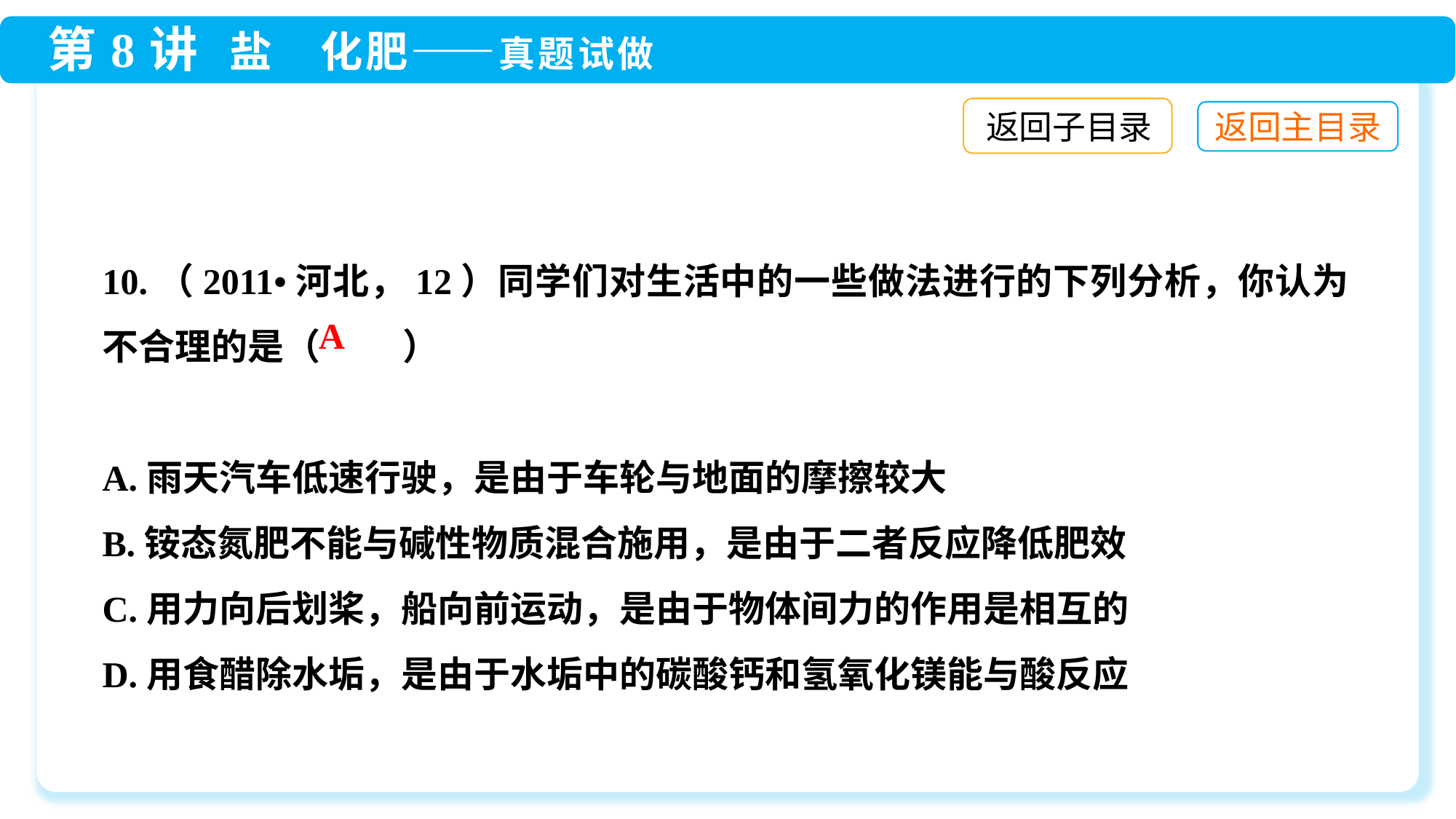

返回子目录

10.（2011•河北，12）同学们对生活中的一些做法进行的下列分析，你认为不合理的是（          ）

A.雨天汽车低速行驶，是由于车轮与地面的摩擦较大
B.铵态氮肥不能与碱性物质混合施用，是由于二者反应降低肥效
C.用力向后划桨，船向前运动，是由于物体间力的作用是相互的
D.用食醋除水垢，是由于水垢中的碳酸钙和氢氧化镁能与酸反应
A